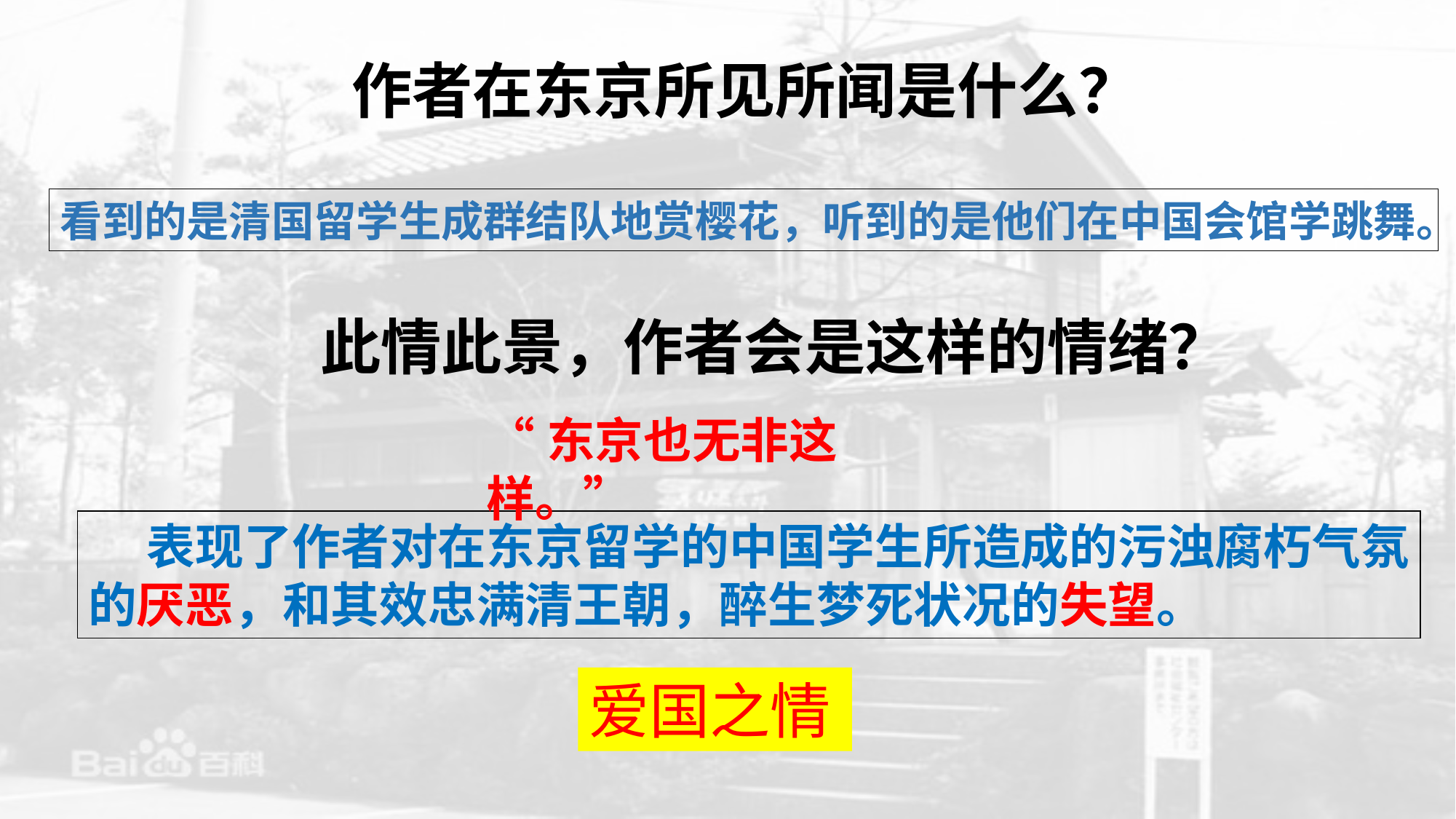

作者在东京所见所闻是什么？

看到的是清国留学生成群结队地赏樱花，听到的是他们在中国会馆学跳舞。
此情此景，作者会是这样的情绪？
“东京也无非这样。”
     表现了作者对在东京留学的中国学生所造成的污浊腐朽气氛的厌恶，和其效忠满清王朝，醉生梦死状况的失望。
爱国之情